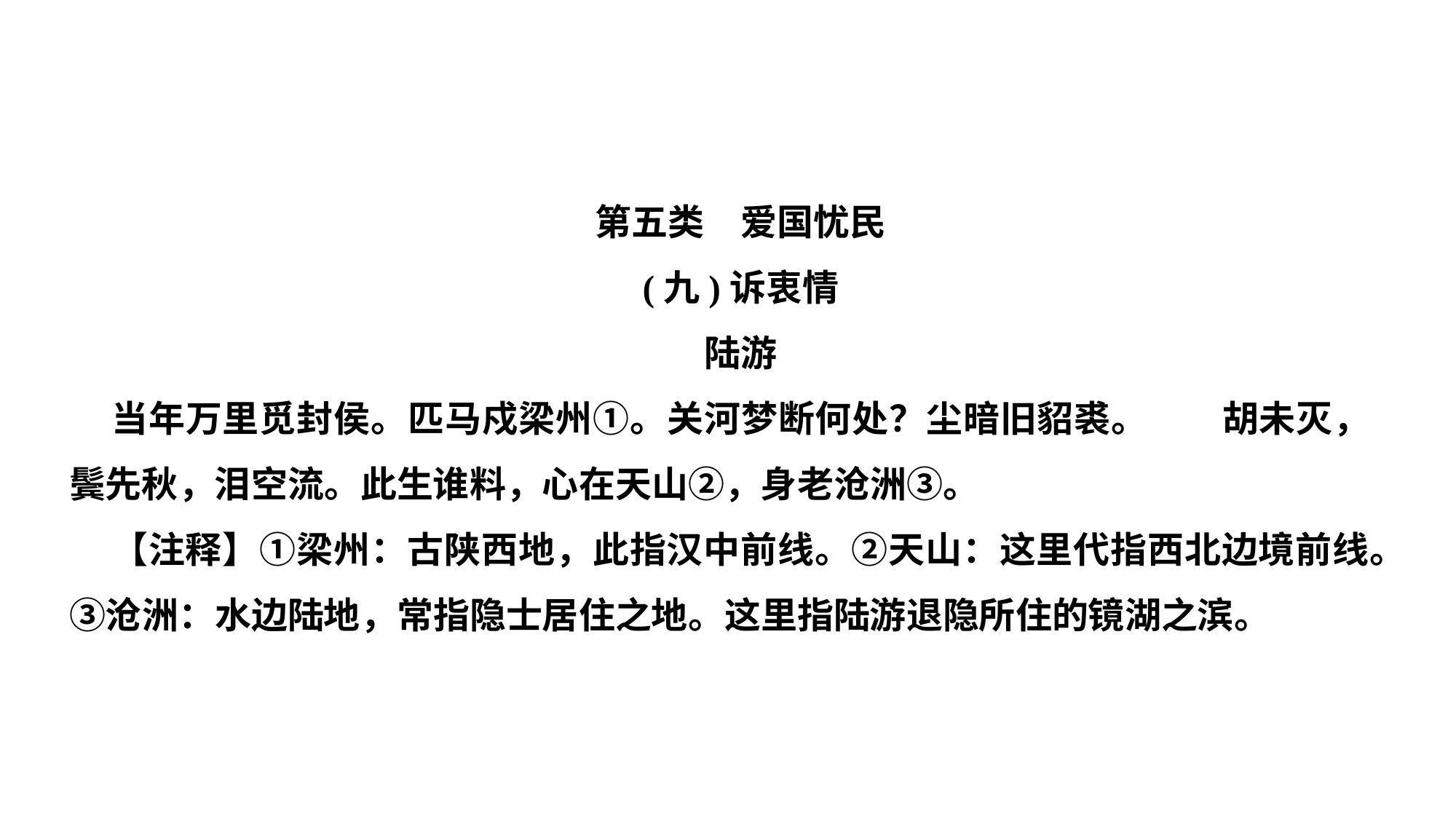

第五类　爱国忧民
(九)诉衷情
陆游
当年万里觅封侯。匹马戍梁州①。关河梦断何处？尘暗旧貂裘。　　胡未灭，鬓先秋，泪空流。此生谁料，心在天山②，身老沧洲③。
【注释】①梁州：古陕西地，此指汉中前线。②天山：这里代指西北边境前线。③沧洲：水边陆地，常指隐士居住之地。这里指陆游退隐所住的镜湖之滨。